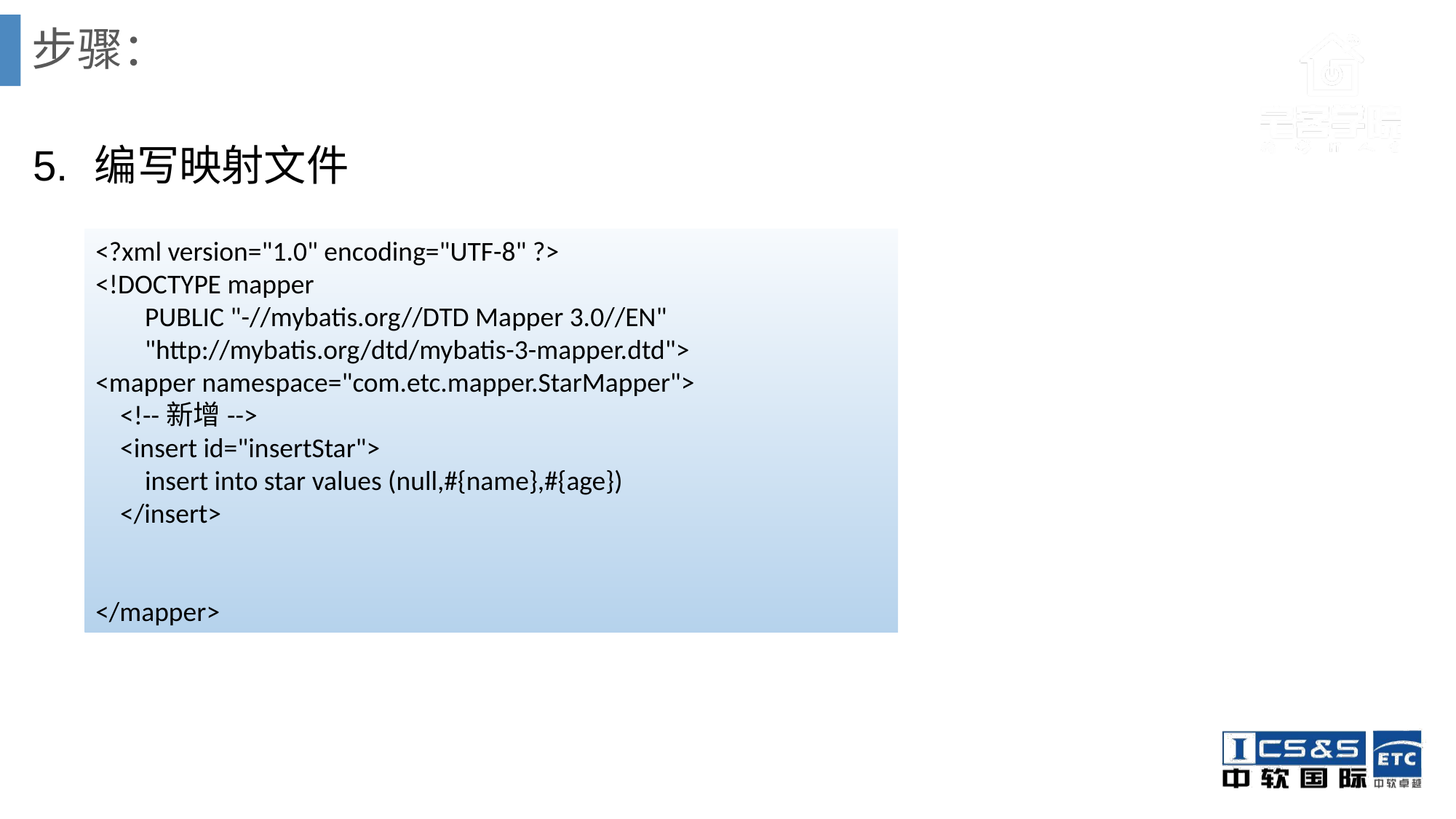

# 步骤：
编写映射文件

<?xml version="1.0" encoding="UTF-8" ?>
<!DOCTYPE mapper
        PUBLIC "-//mybatis.org//DTD Mapper 3.0//EN"
        "http://mybatis.org/dtd/mybatis-3-mapper.dtd">
<mapper namespace="com.etc.mapper.StarMapper">
    <!--新增-->
    <insert id="insertStar">
        insert into star values (null,#{name},#{age})
    </insert>

</mapper>